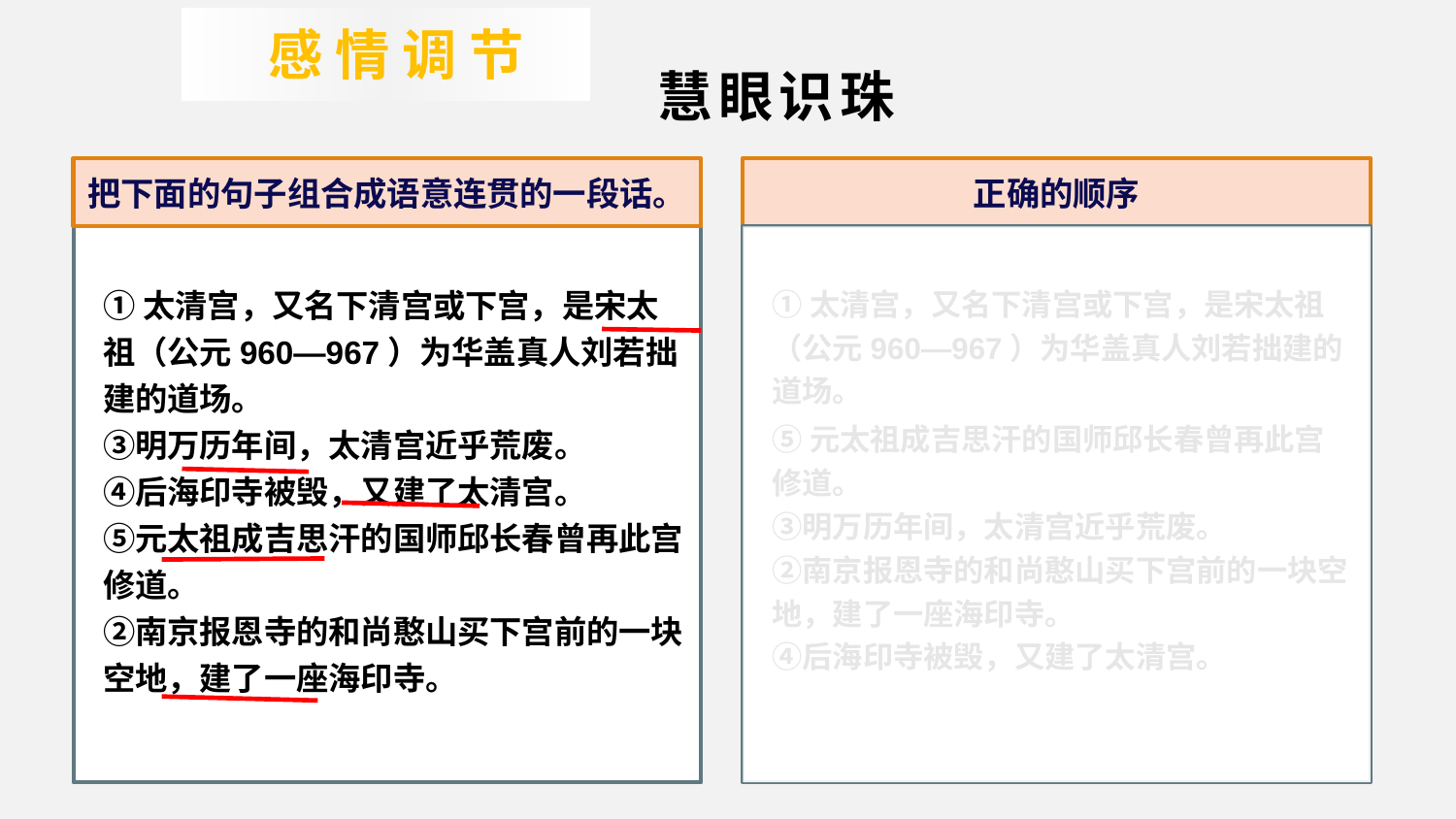

感情调节
慧眼识珠
把下面的句子组合成语意连贯的一段话。
正确的顺序
①太清宫，又名下清宫或下宫，是宋太祖（公元960—967）为华盖真人刘若拙建的道场。
③明万历年间，太清宫近乎荒废。
④后海印寺被毁，又建了太清宫。
⑤元太祖成吉思汗的国师邱长春曾再此宫修道。
②南京报恩寺的和尚憨山买下宫前的一块空地，建了一座海印寺。
①太清宫，又名下清宫或下宫，是宋太祖（公元960—967）为华盖真人刘若拙建的道场。
⑤元太祖成吉思汗的国师邱长春曾再此宫修道。
③明万历年间，太清宫近乎荒废。
②南京报恩寺的和尚憨山买下宫前的一块空地，建了一座海印寺。
④后海印寺被毁，又建了太清宫。